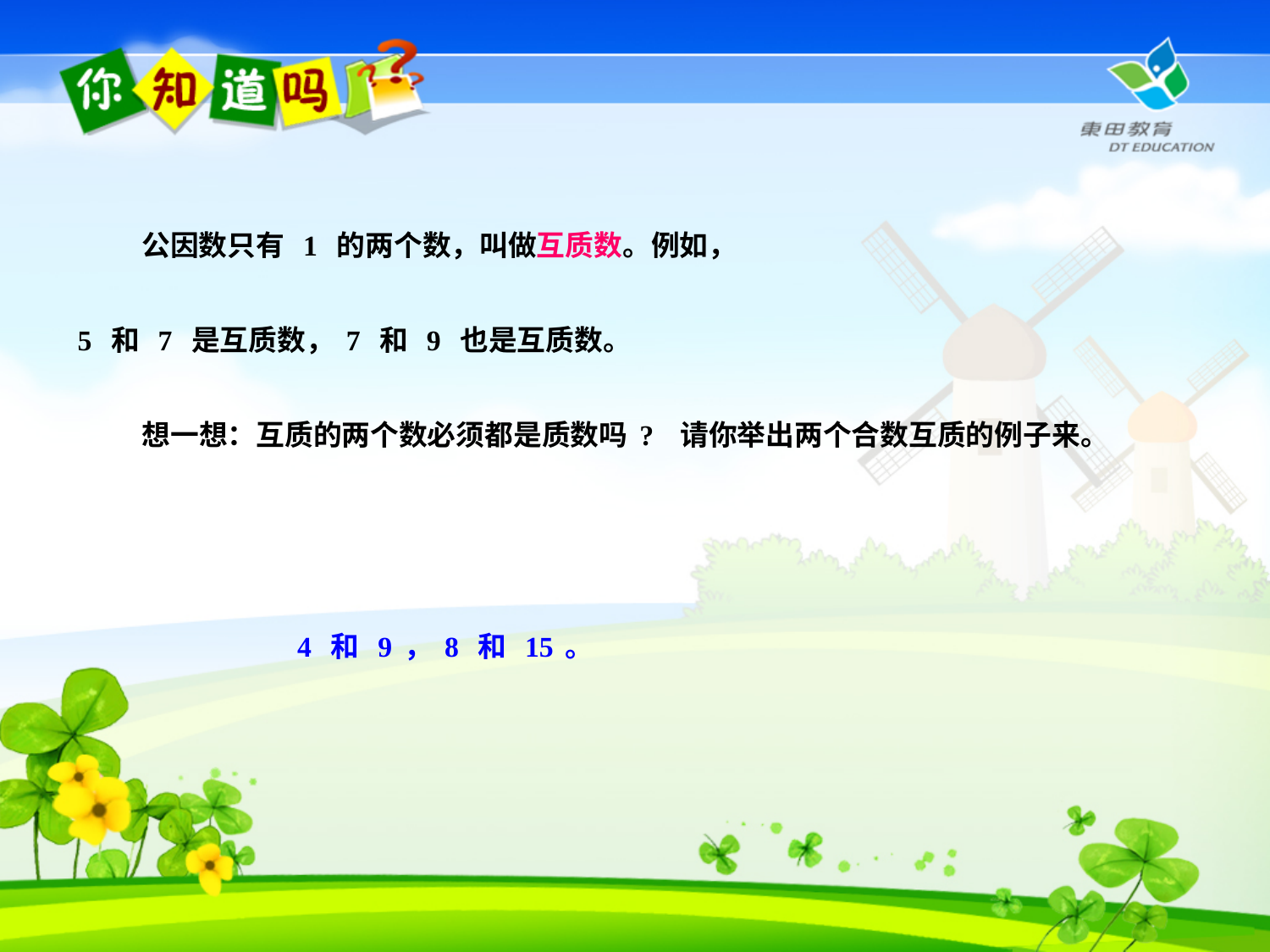

公因数只有 1 的两个数，叫做互质数。例如，
5 和 7 是互质数，7 和 9 也是互质数。
        想一想：互质的两个数必须都是质数吗?  请你举出两个合数互质的例子来。
4 和 9，8 和 15。